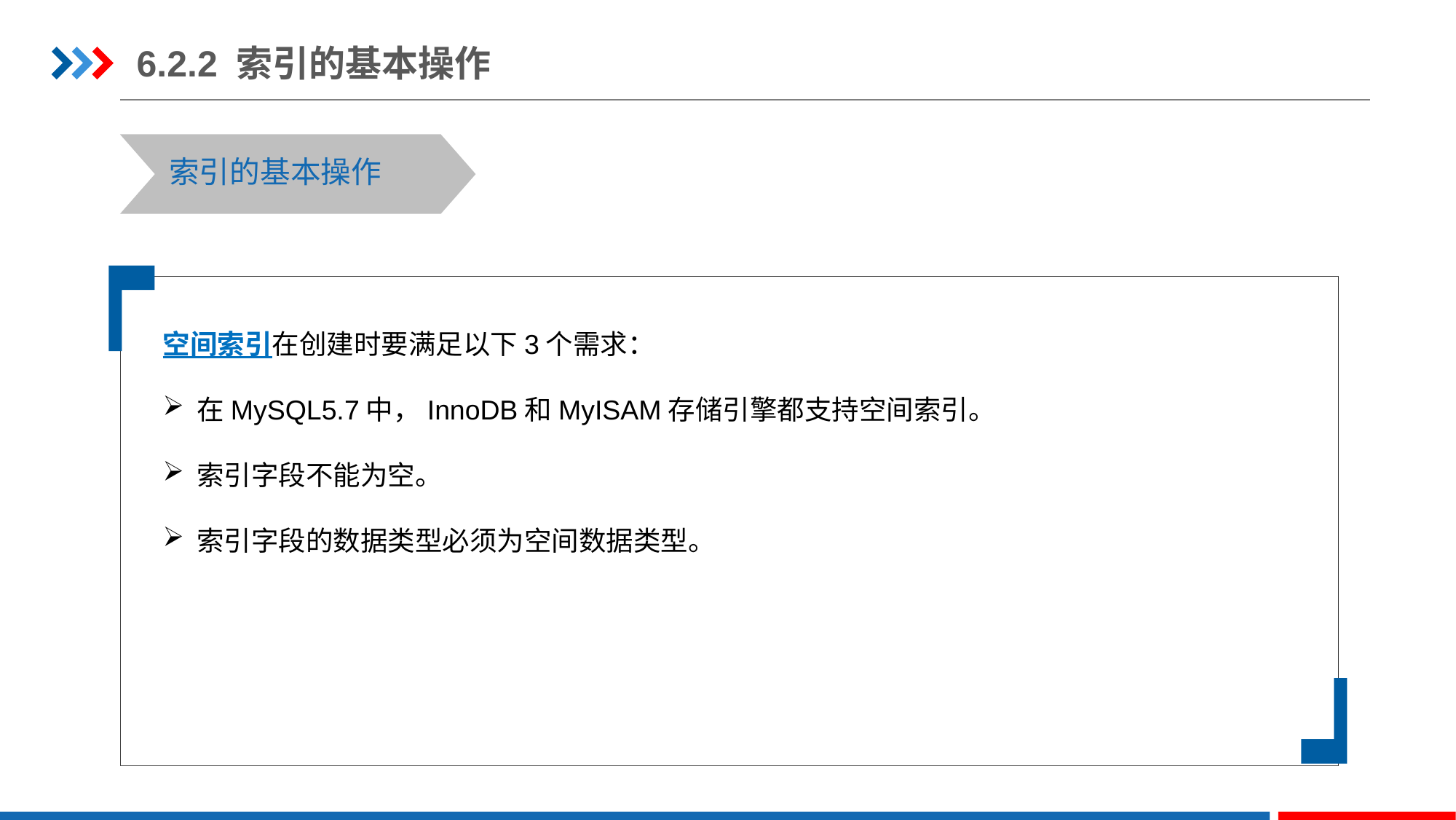

6.2.2 索引的基本操作

索引的基本操作

空间索引在创建时要满足以下3个需求：
在MySQL5.7中，InnoDB和MyISAM存储引擎都支持空间索引。
索引字段不能为空。
索引字段的数据类型必须为空间数据类型。